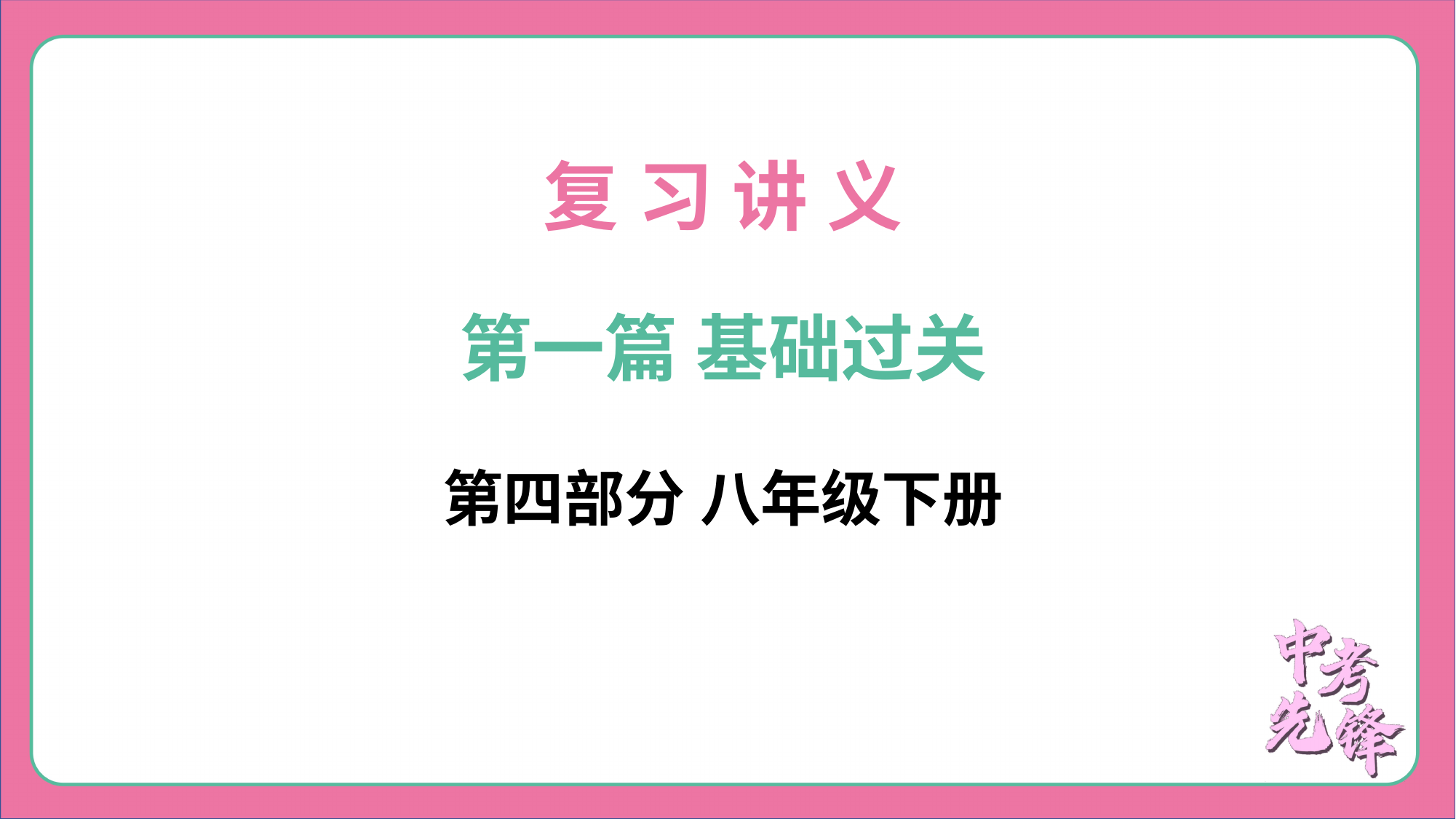

复 习 讲 义
第一篇 基础过关
第四部分 八年级下册